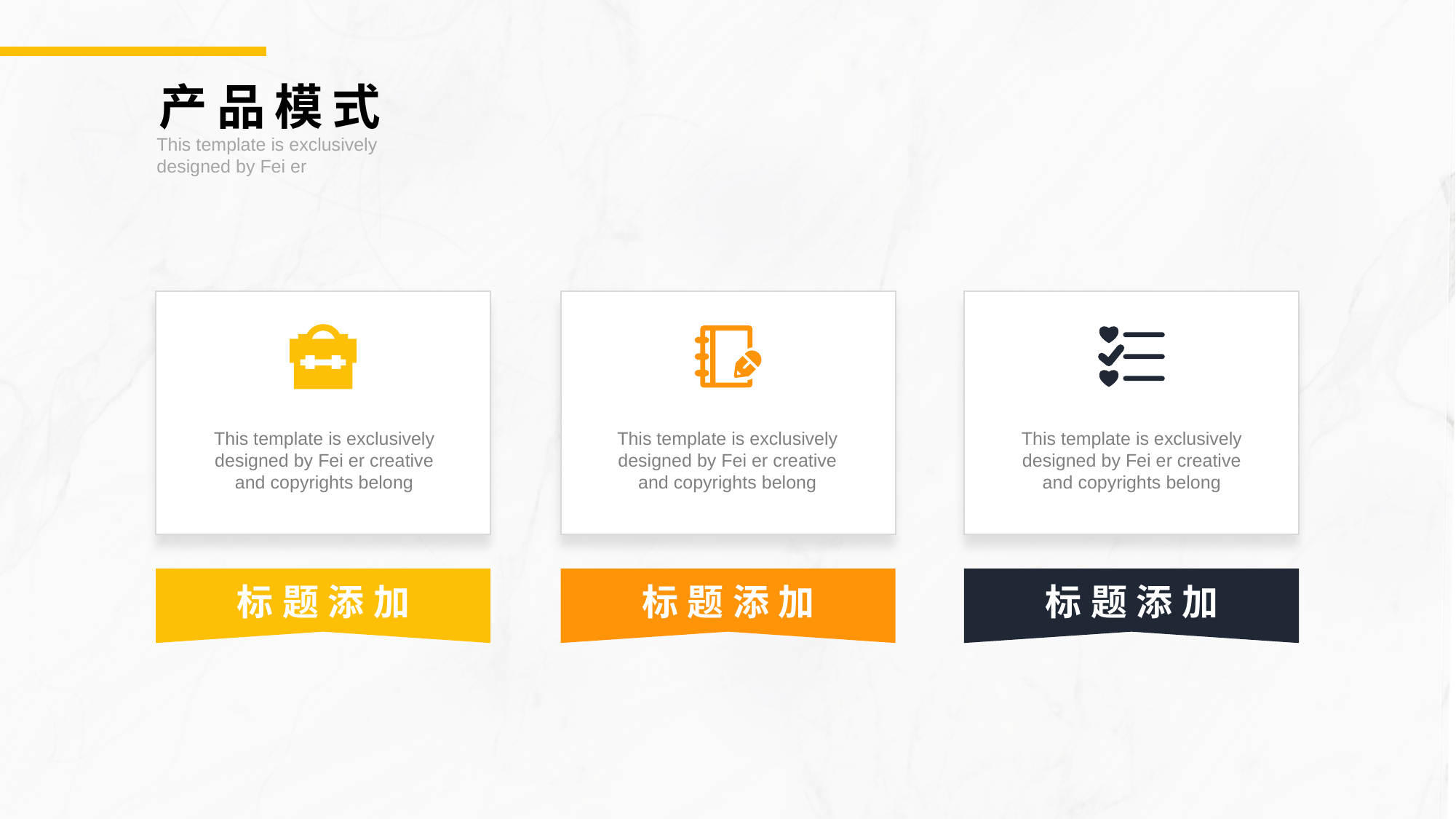

产品模式
This template is exclusively designed by Fei er

This template is exclusively designed by Fei er creative and copyrights belong
This template is exclusively designed by Fei er creative and copyrights belong
This template is exclusively designed by Fei er creative and copyrights belong

标题添加
标题添加
标题添加
PPT下载 http://www.1ppt.com/xiazai/